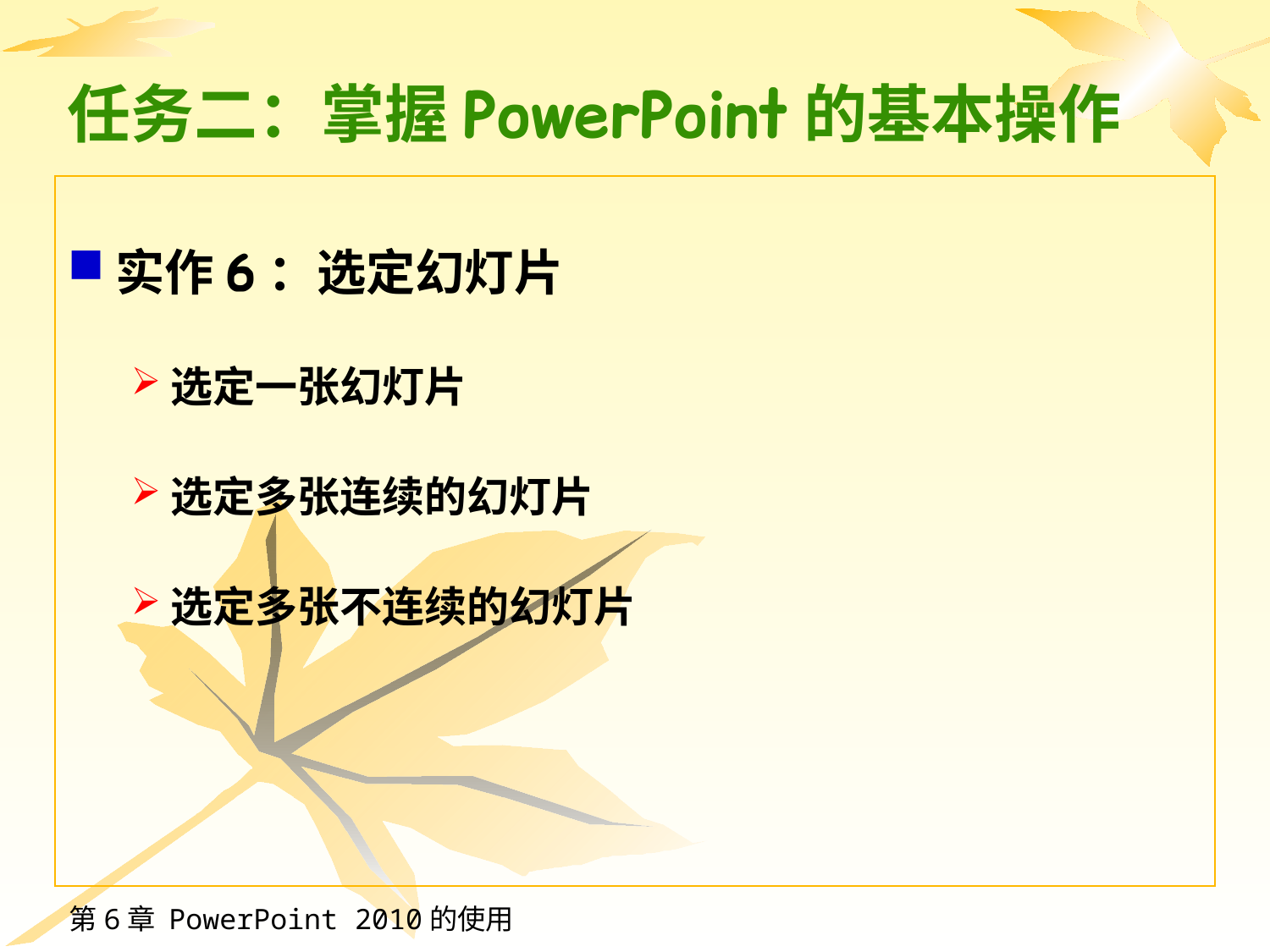

# 任务二：掌握PowerPoint的基本操作
实作6：选定幻灯片
选定一张幻灯片
选定多张连续的幻灯片
选定多张不连续的幻灯片